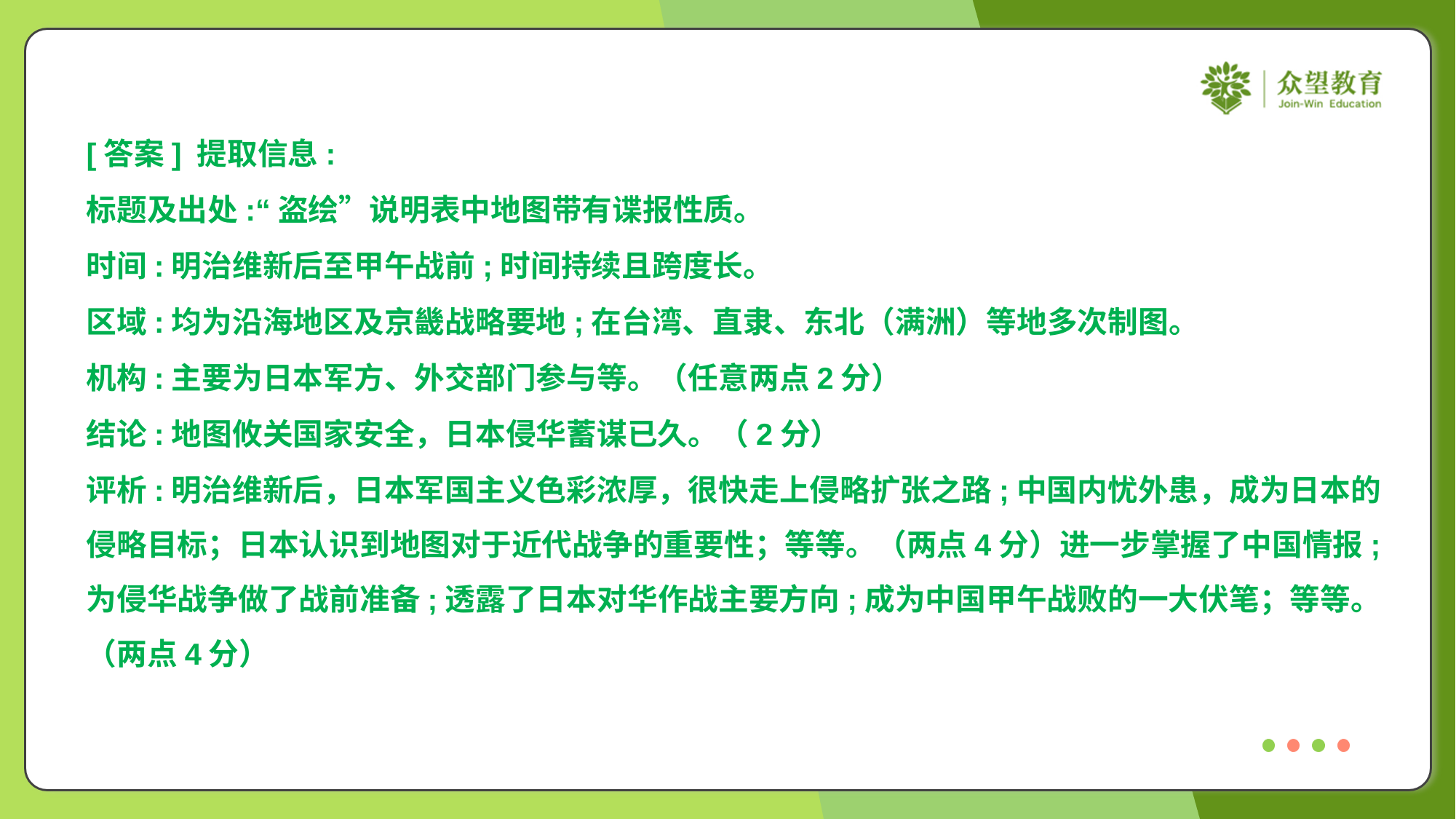

[答案] 提取信息:
标题及出处:“盗绘”说明表中地图带有谍报性质。
时间:明治维新后至甲午战前;时间持续且跨度长。
区域:均为沿海地区及京畿战略要地;在台湾、直隶、东北（满洲）等地多次制图。
机构:主要为日本军方、外交部门参与等。（任意两点2分）
结论:地图攸关国家安全，日本侵华蓄谋已久。（2分）
评析:明治维新后，日本军国主义色彩浓厚，很快走上侵略扩张之路;中国内忧外患，成为日本的
侵略目标；日本认识到地图对于近代战争的重要性；等等。（两点4分）进一步掌握了中国情报;
为侵华战争做了战前准备;透露了日本对华作战主要方向;成为中国甲午战败的一大伏笔；等等。
（两点4分）